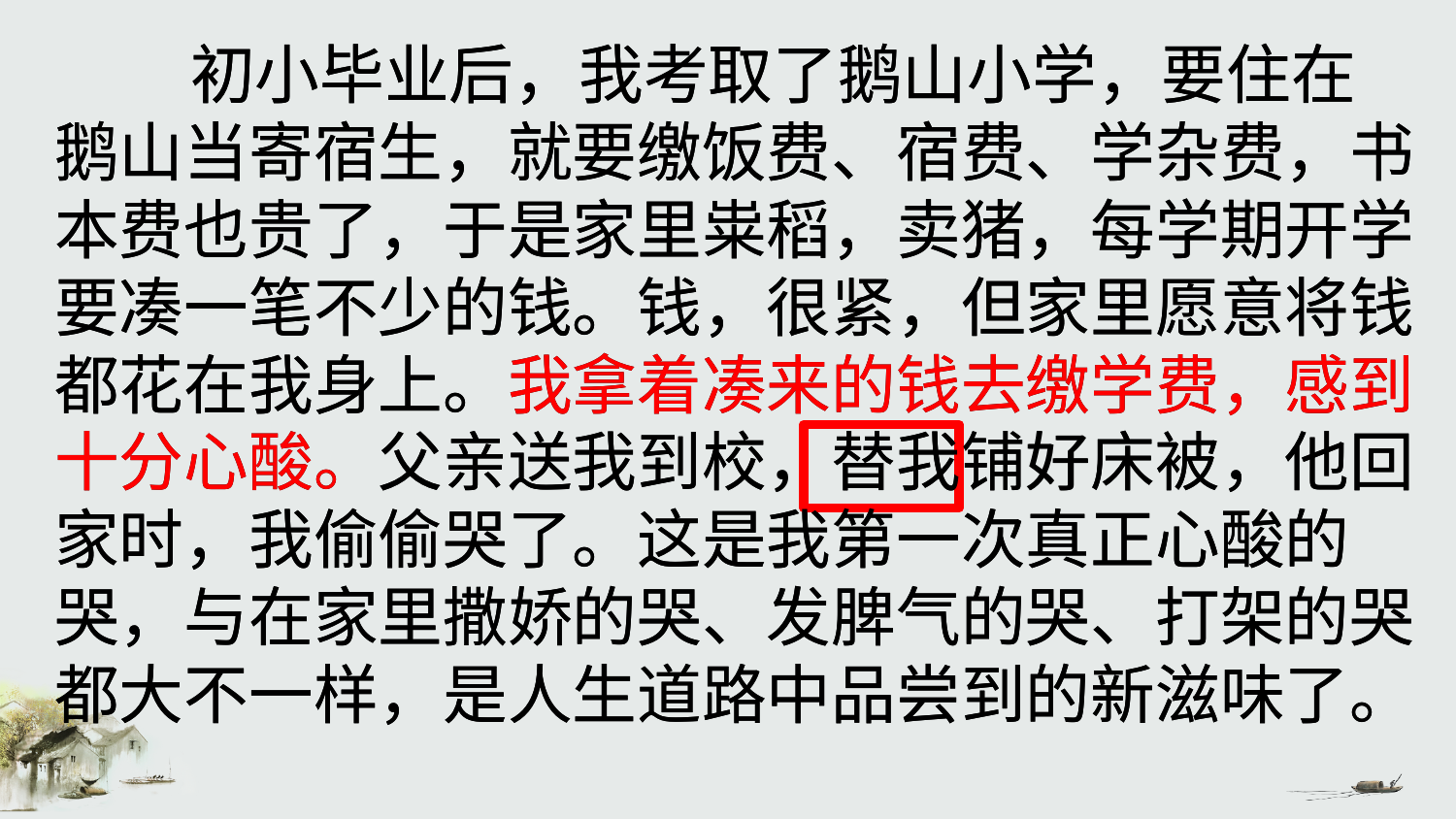

初小毕业后，我考取了鹅山小学，要住在鹅山当寄宿生，就要缴饭费、宿费、学杂费，书本费也贵了，于是家里粜稻，卖猪，每学期开学要凑一笔不少的钱。钱，很紧，但家里愿意将钱都花在我身上。我拿着凑来的钱去缴学费，感到十分心酸。父亲送我到校，替我铺好床被，他回家时，我偷偷哭了。这是我第一次真正心酸的哭，与在家里撒娇的哭、发脾气的哭、打架的哭都大不一样，是人生道路中品尝到的新滋味了。
          初小毕业后，我考取了鹅山小学，要住在鹅山当寄宿生，就要缴饭费、宿费、学杂费，书本费也贵了，于是家里粜稻，卖猪，每学期开学要凑一笔不少的钱。钱，很紧，但家里愿意将钱都花在我身上。我拿着凑来的钱去缴学费，感到十分心酸。父亲送我到校，替我铺好床被，他回家时，我偷偷哭了。这是我第一次真正心酸的哭，与在家里撒娇的哭、发脾气的哭、打架的哭都大不一样，是人生道路中品尝到的新滋味了。